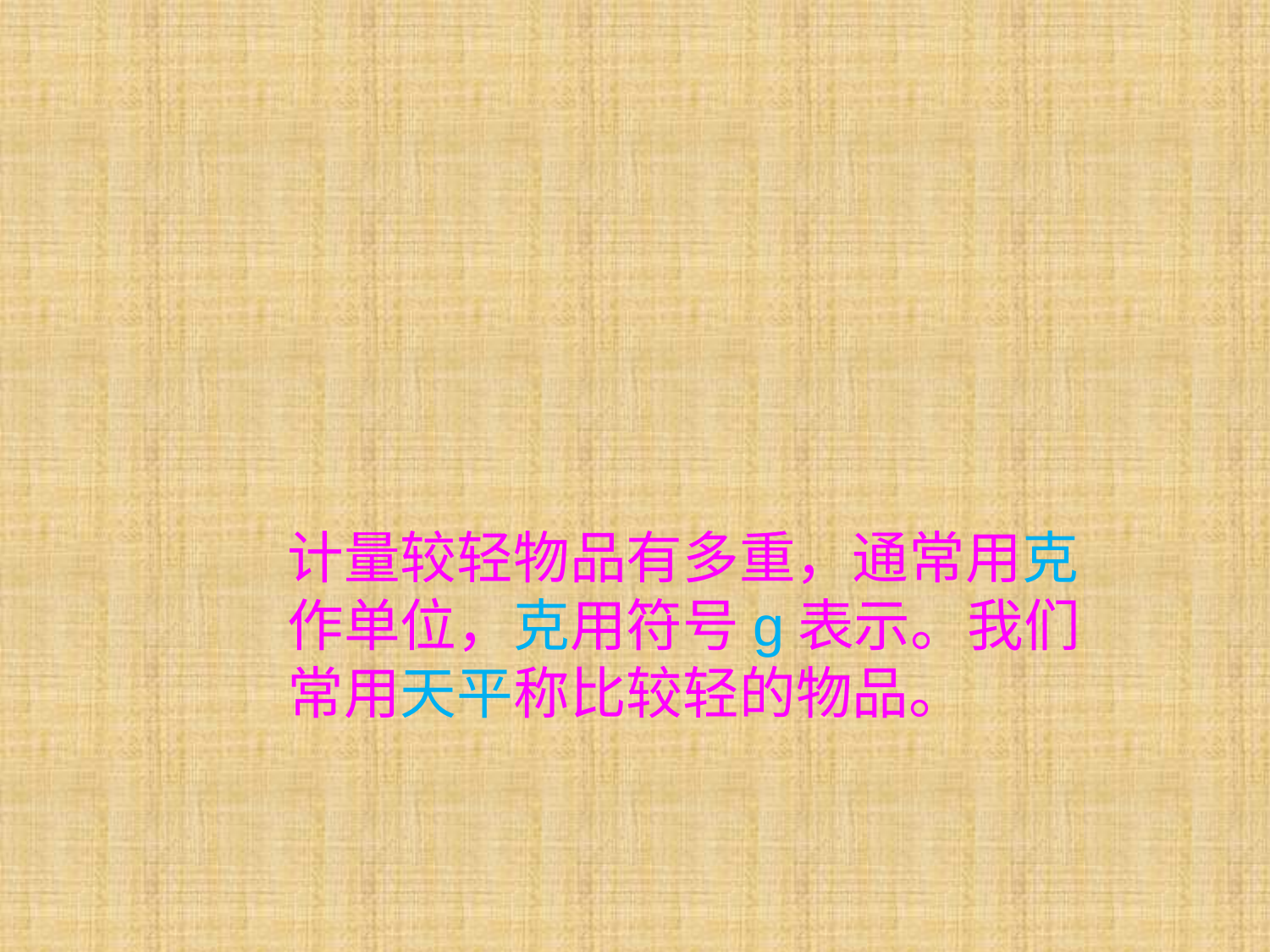

计量较轻物品有多重，通常用克作单位，克用符号g表示。我们常用天平称比较轻的物品。